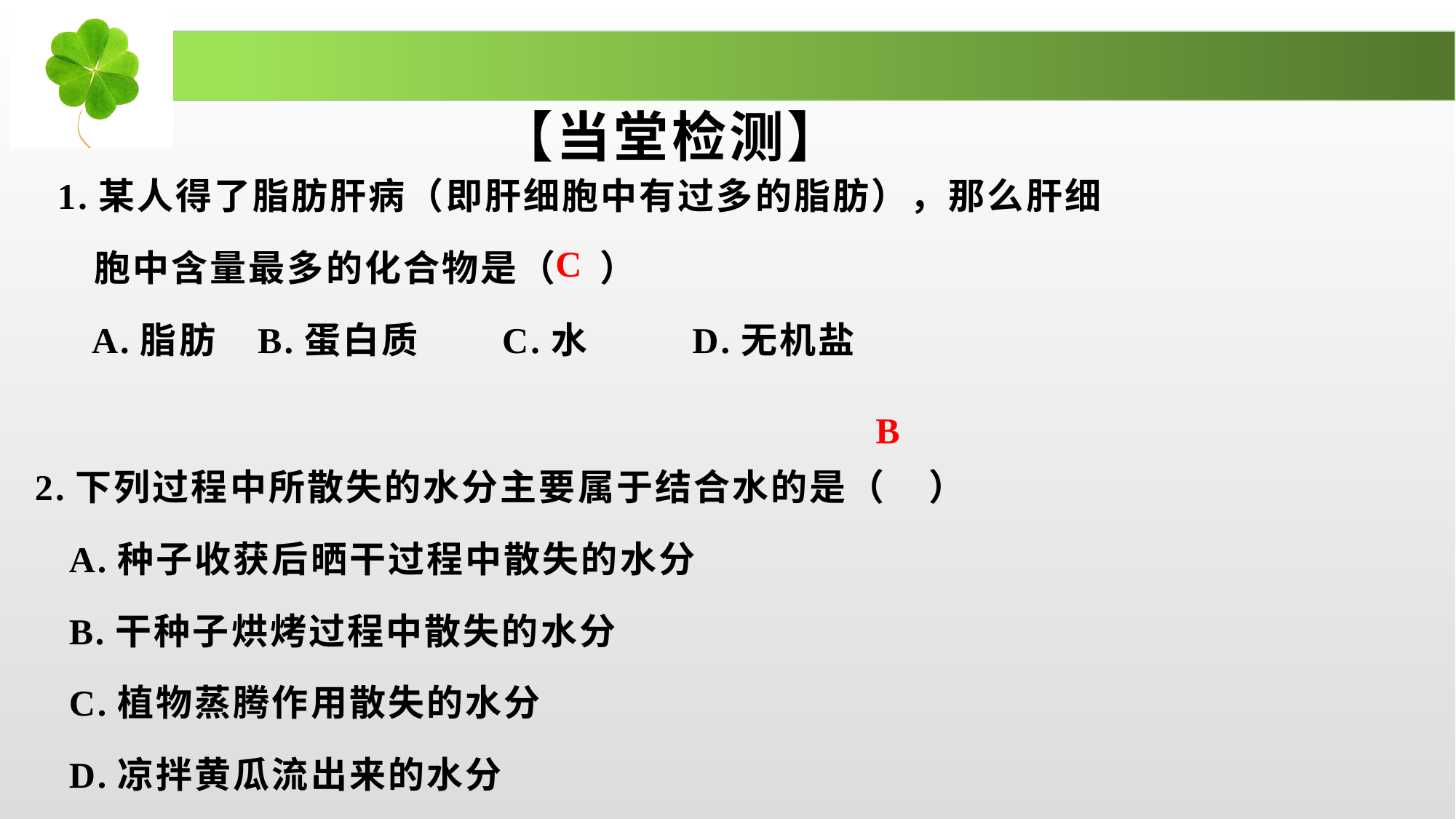

【当堂检测】
    1.某人得了脂肪肝病（即肝细胞中有过多的脂肪），那么肝细
       胞中含量最多的化合物是（    ）
       A.脂肪   B.蛋白质       C.水         D.无机盐
  2.下列过程中所散失的水分主要属于结合水的是（    ）
     A.种子收获后晒干过程中散失的水分
     B.干种子烘烤过程中散失的水分
     C.植物蒸腾作用散失的水分
     D.凉拌黄瓜流出来的水分
C
 B